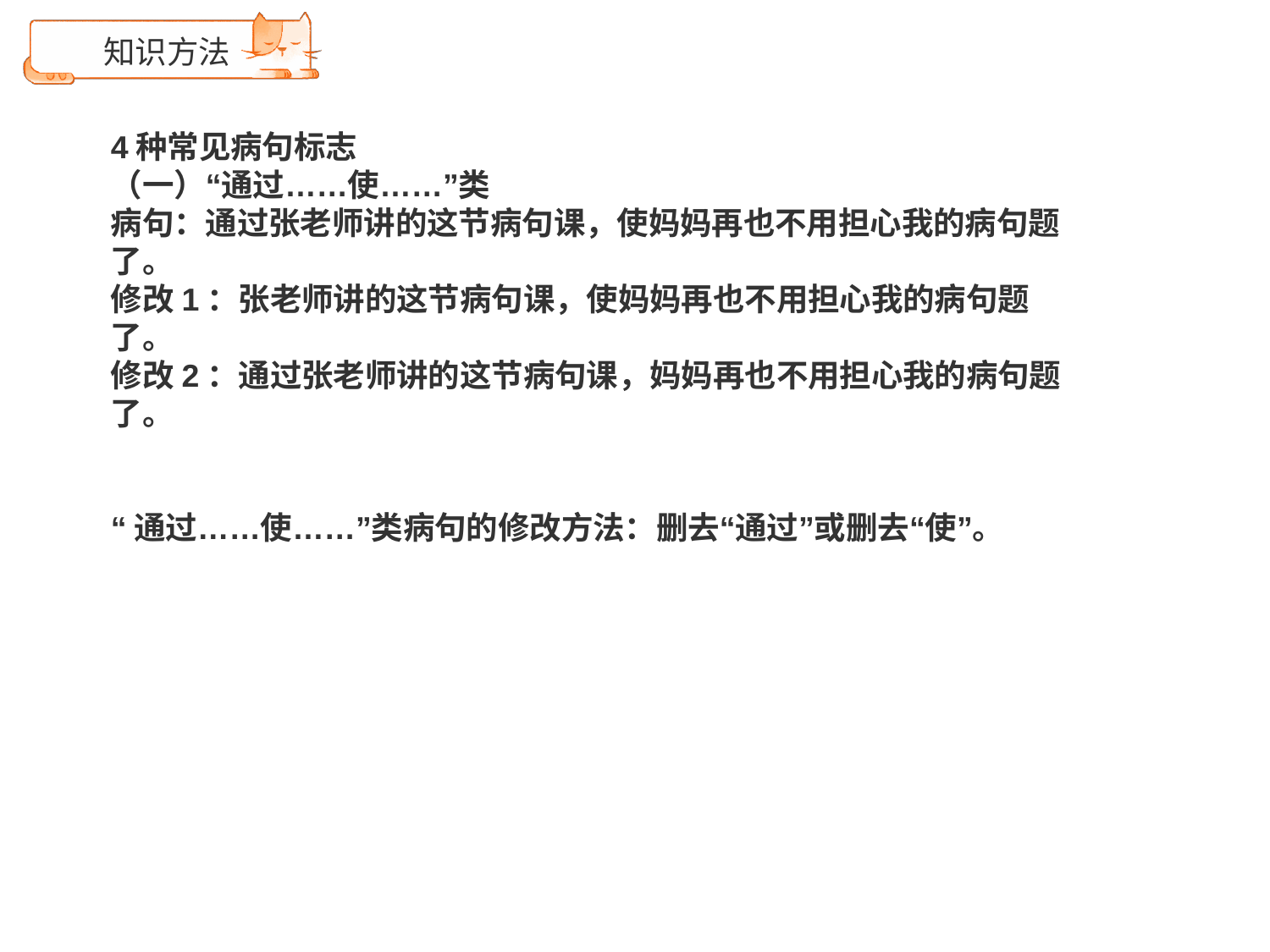

# 知识方法
4种常见病句标志
（一）“通过……使……”类
病句：通过张老师讲的这节病句课，使妈妈再也不用担心我的病句题
了。
修改1：张老师讲的这节病句课，使妈妈再也不用担心我的病句题
了。
修改2：通过张老师讲的这节病句课，妈妈再也不用担心我的病句题
了。

“通过……使……”类病句的修改方法：删去“通过”或删去“使”。